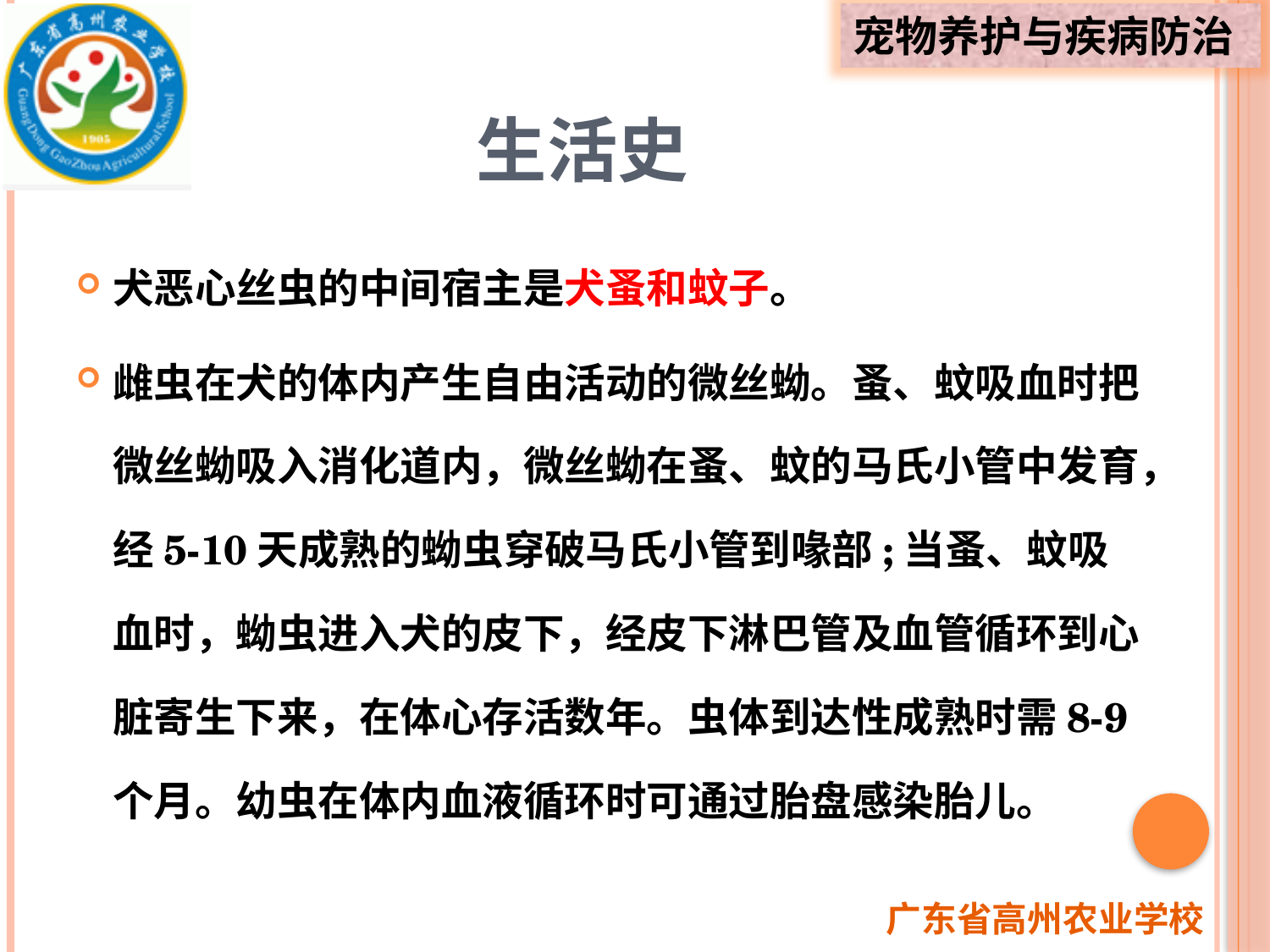

# 生活史
犬恶心丝虫的中间宿主是犬蚤和蚊子。
雌虫在犬的体内产生自由活动的微丝蚴。蚤、蚊吸血时把微丝蚴吸入消化道内，微丝蚴在蚤、蚊的马氏小管中发育，经5-10天成熟的蚴虫穿破马氏小管到喙部;当蚤、蚊吸血时，蚴虫进入犬的皮下，经皮下淋巴管及血管循环到心脏寄生下来，在体心存活数年。虫体到达性成熟时需8-9个月。幼虫在体内血液循环时可通过胎盘感染胎儿。